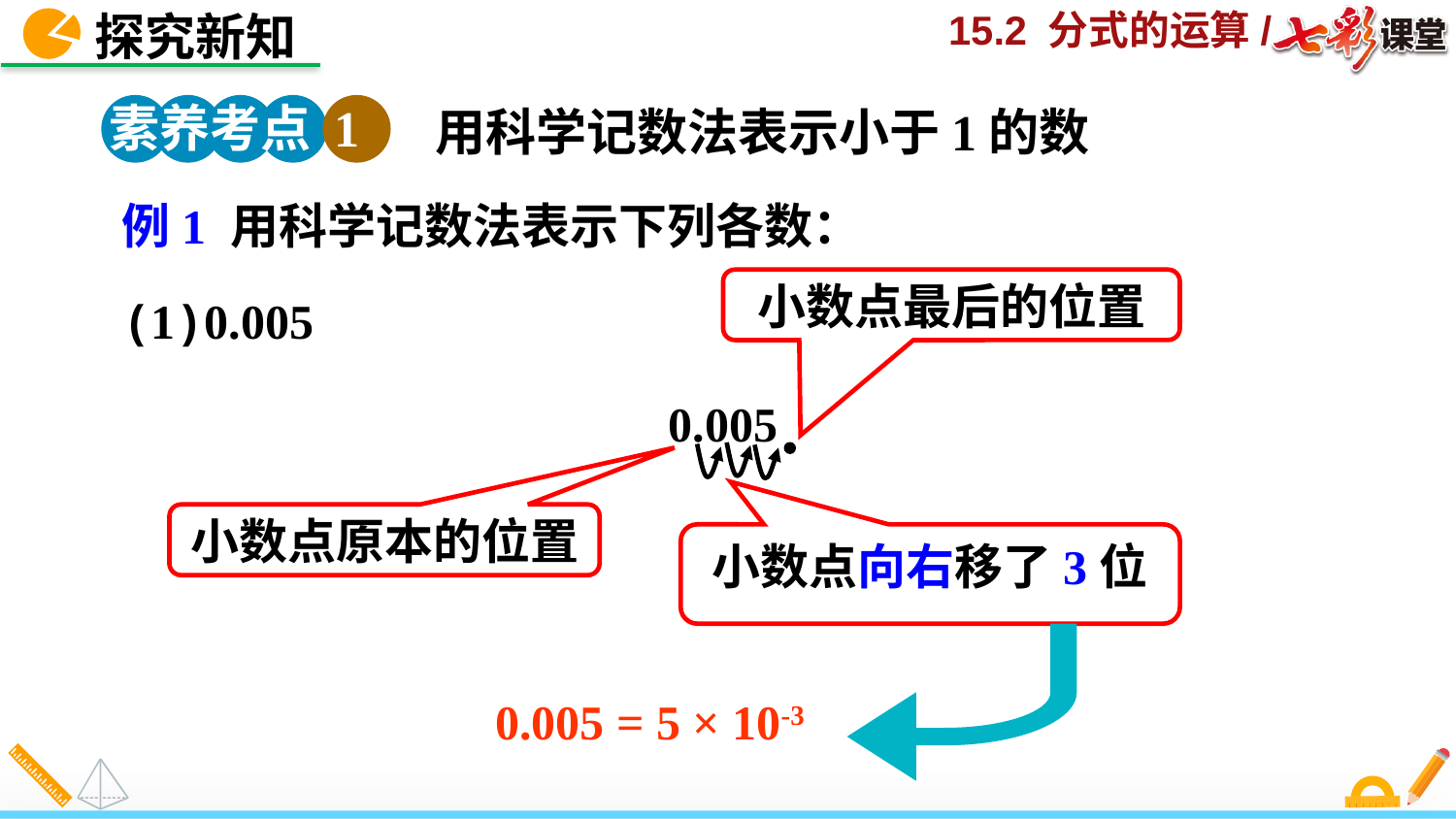

探究新知

素养考点 1

用科学记数法表示小于1的数
例1 用科学记数法表示下列各数：
小数点最后的位置
(1)0.005
     0.005

小数点原本的位置
小数点向右移了3位

    0.005 = 5 × 10-3